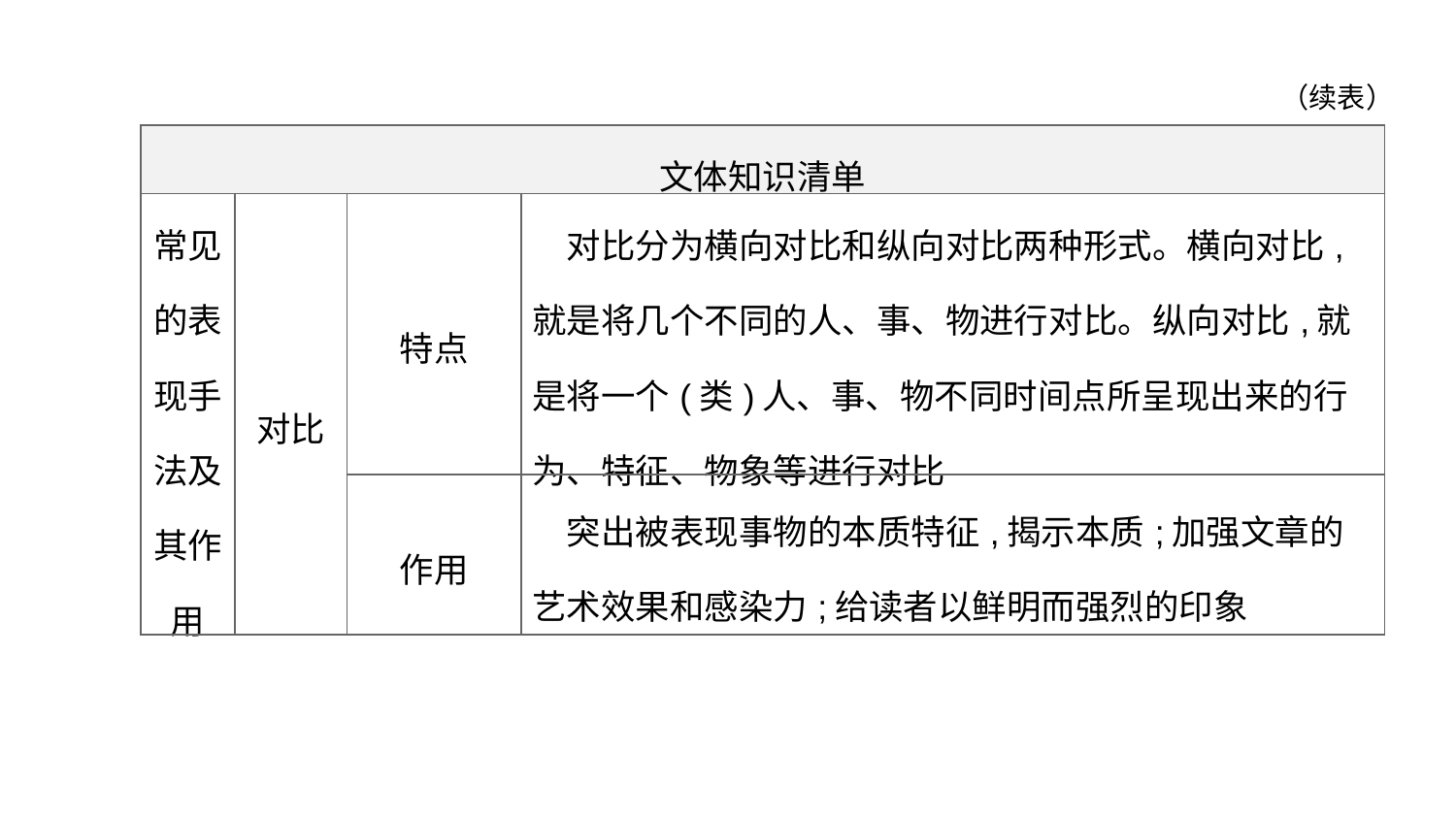

（续表）
| 文体知识清单 |  |  |  |
| --- | --- | --- | --- |
| 常见的表现手法及其作用 | 对比 | 特点 | 对比分为横向对比和纵向对比两种形式。横向对比,就是将几个不同的人、事、物进行对比。纵向对比,就是将一个(类)人、事、物不同时间点所呈现出来的行为、特征、物象等进行对比 |
|  |  | 作用 | 突出被表现事物的本质特征,揭示本质;加强文章的艺术效果和感染力;给读者以鲜明而强烈的印象 |